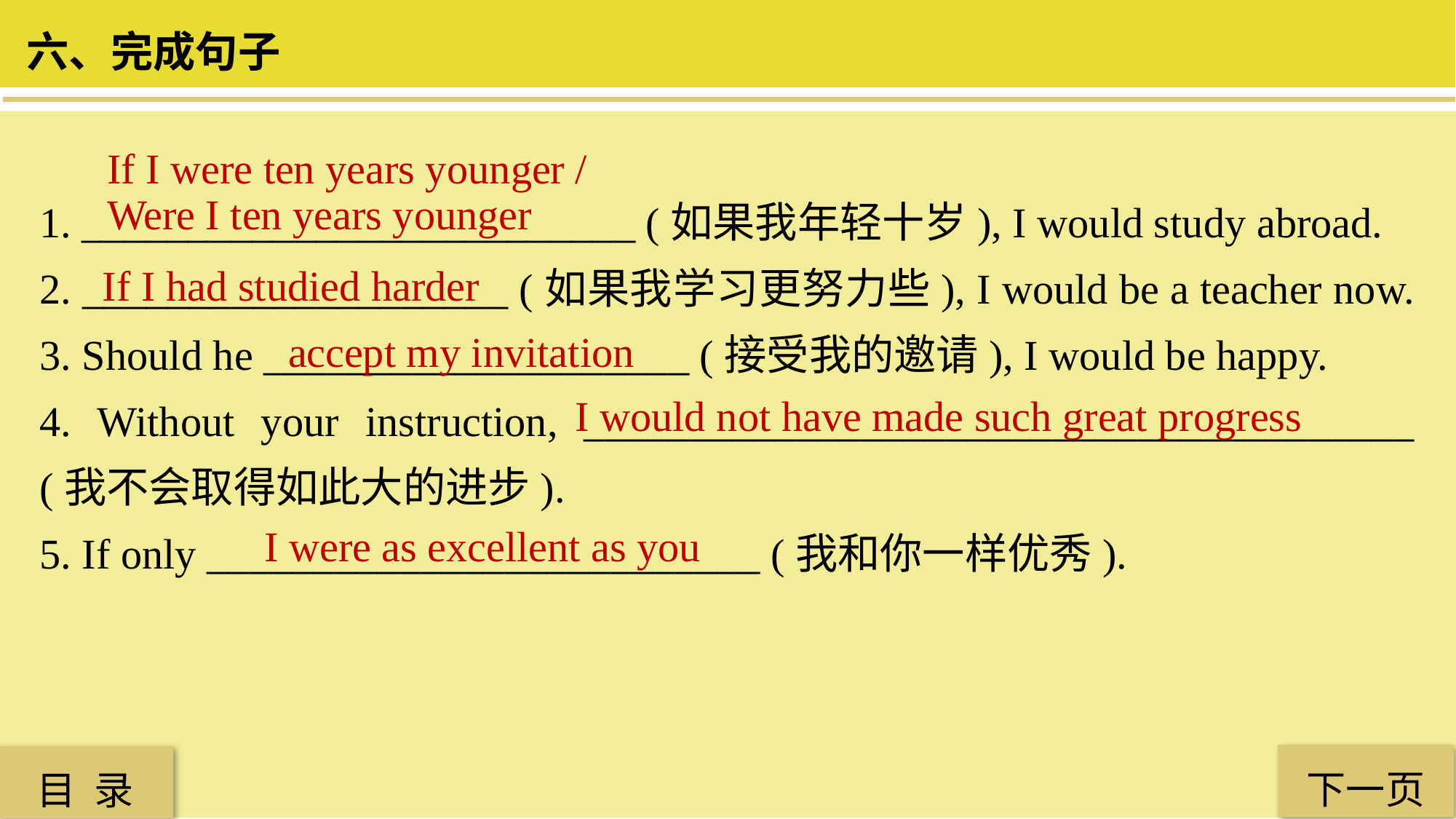

六、完成句子
If I were ten years younger / Were I ten years younger
1. __________________________ (如果我年轻十岁), I would study abroad.
2. ____________________ (如果我学习更努力些), I would be a teacher now.
3. Should he ____________________ (接受我的邀请), I would be happy.
4. Without your instruction, _______________________________________ (我不会取得如此大的进步).
5. If only __________________________ (我和你一样优秀).
If I had studied harder
accept my invitation
I would not have made such great progress
I were as excellent as you